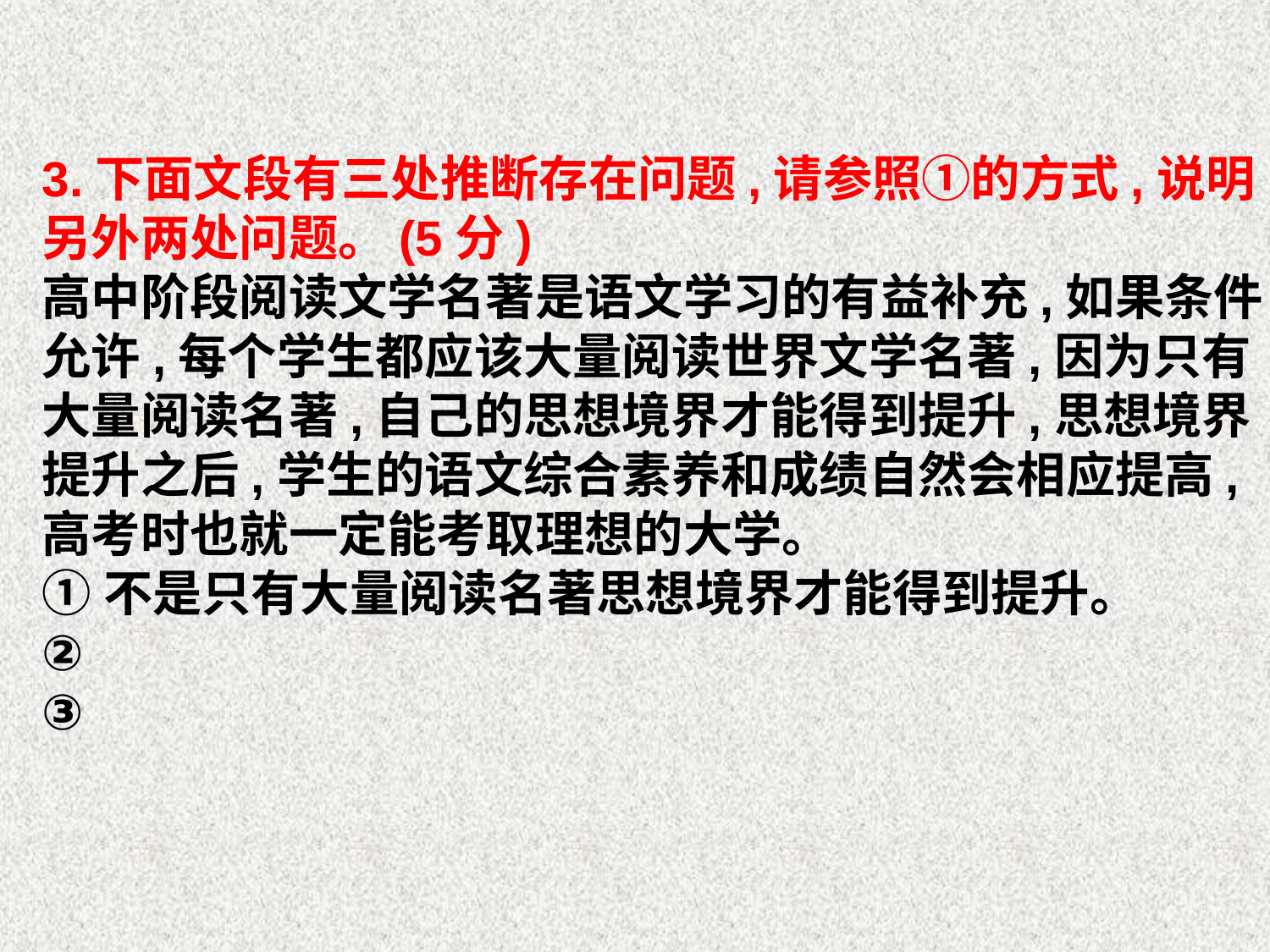

3.下面文段有三处推断存在问题,请参照①的方式,说明另外两处问题。(5分)
高中阶段阅读文学名著是语文学习的有益补充,如果条件允许,每个学生都应该大量阅读世界文学名著,因为只有大量阅读名著,自己的思想境界才能得到提升,思想境界提升之后,学生的语文综合素养和成绩自然会相应提高,高考时也就一定能考取理想的大学。
①不是只有大量阅读名著思想境界才能得到提升。
②
③